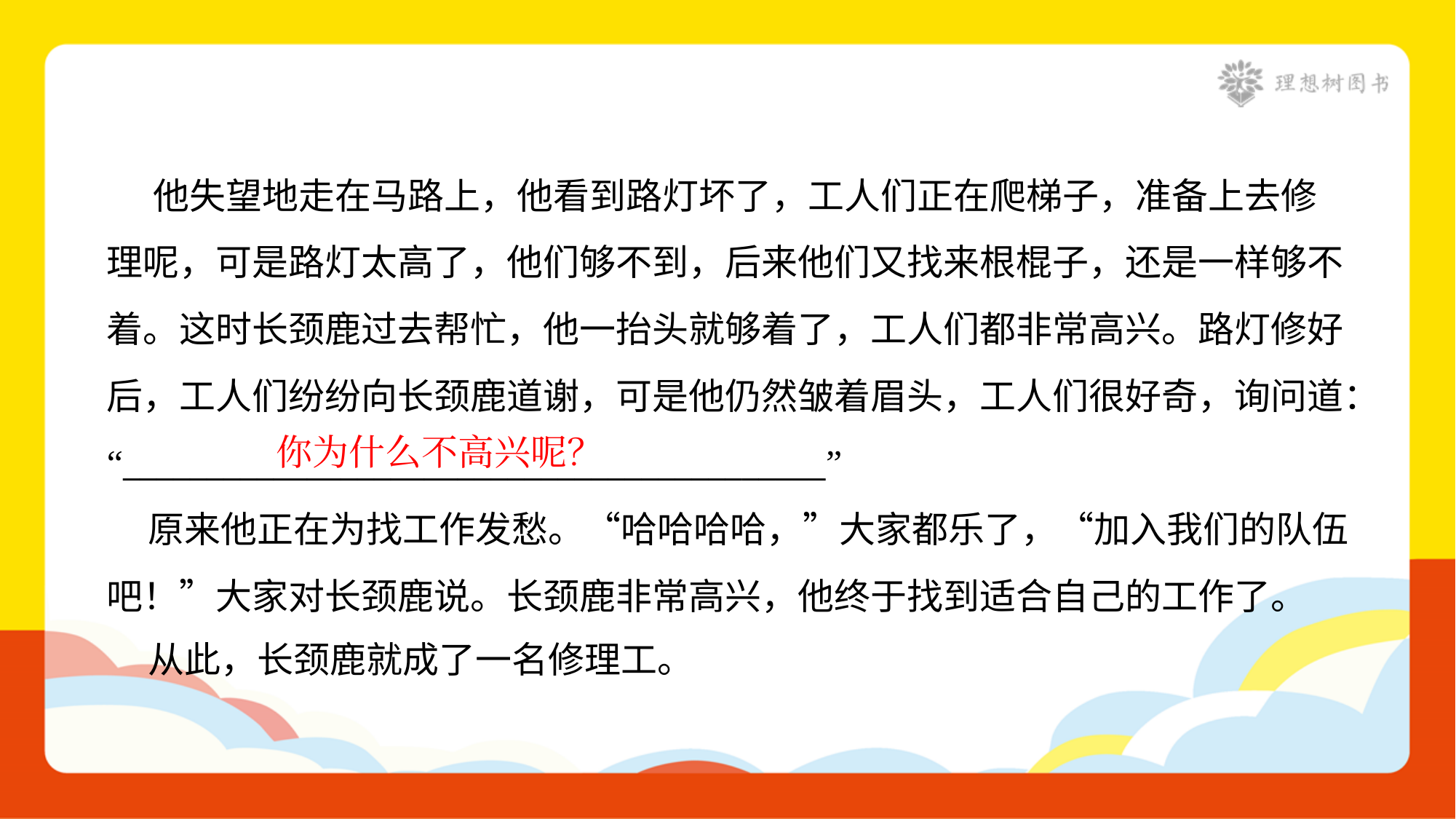

他失望地走在马路上，他看到路灯坏了，工人们正在爬梯子，准备上去修
理呢，可是路灯太高了，他们够不到，后来他们又找来根棍子，还是一样够不
着。这时长颈鹿过去帮忙，他一抬头就够着了，工人们都非常高兴。路灯修好
后，工人们纷纷向长颈鹿道谢，可是他仍然皱着眉头，工人们很好奇，询问道：
“__________________________________________”
    原来他正在为找工作发愁。“哈哈哈哈，”大家都乐了，“加入我们的队伍
吧！”大家对长颈鹿说。长颈鹿非常高兴，他终于找到适合自己的工作了。
    从此，长颈鹿就成了一名修理工。
你为什么不高兴呢？